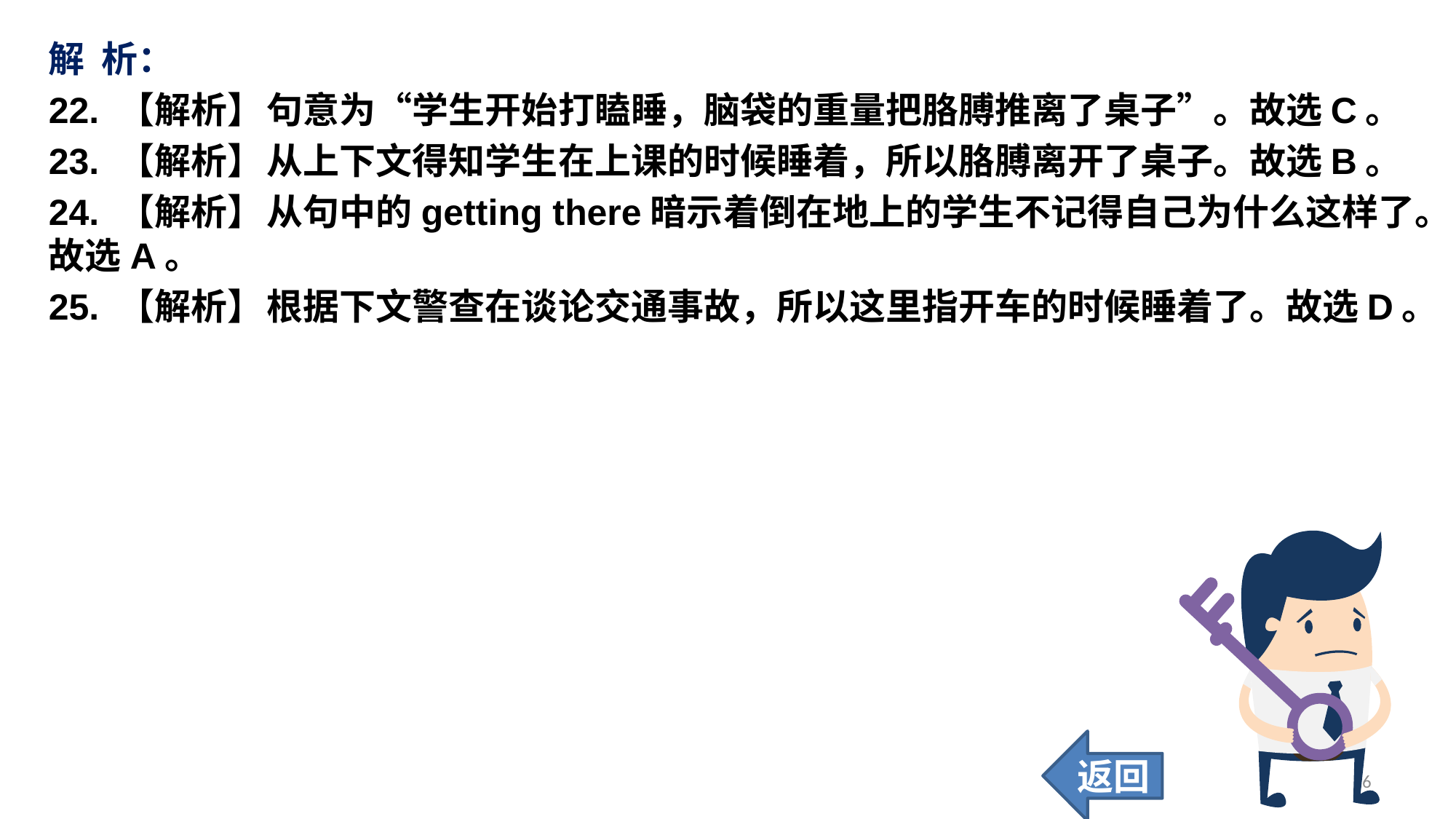

解  析：
22. 【解析】	句意为“学生开始打瞌睡，脑袋的重量把胳膊推离了桌子”。故选C。
23. 【解析】	从上下文得知学生在上课的时候睡着，所以胳膊离开了桌子。故选B。
24. 【解析】	从句中的getting there暗示着倒在地上的学生不记得自己为什么这样了。故选A。
25. 【解析】	根据下文警查在谈论交通事故，所以这里指开车的时候睡着了。故选D。

返回
26